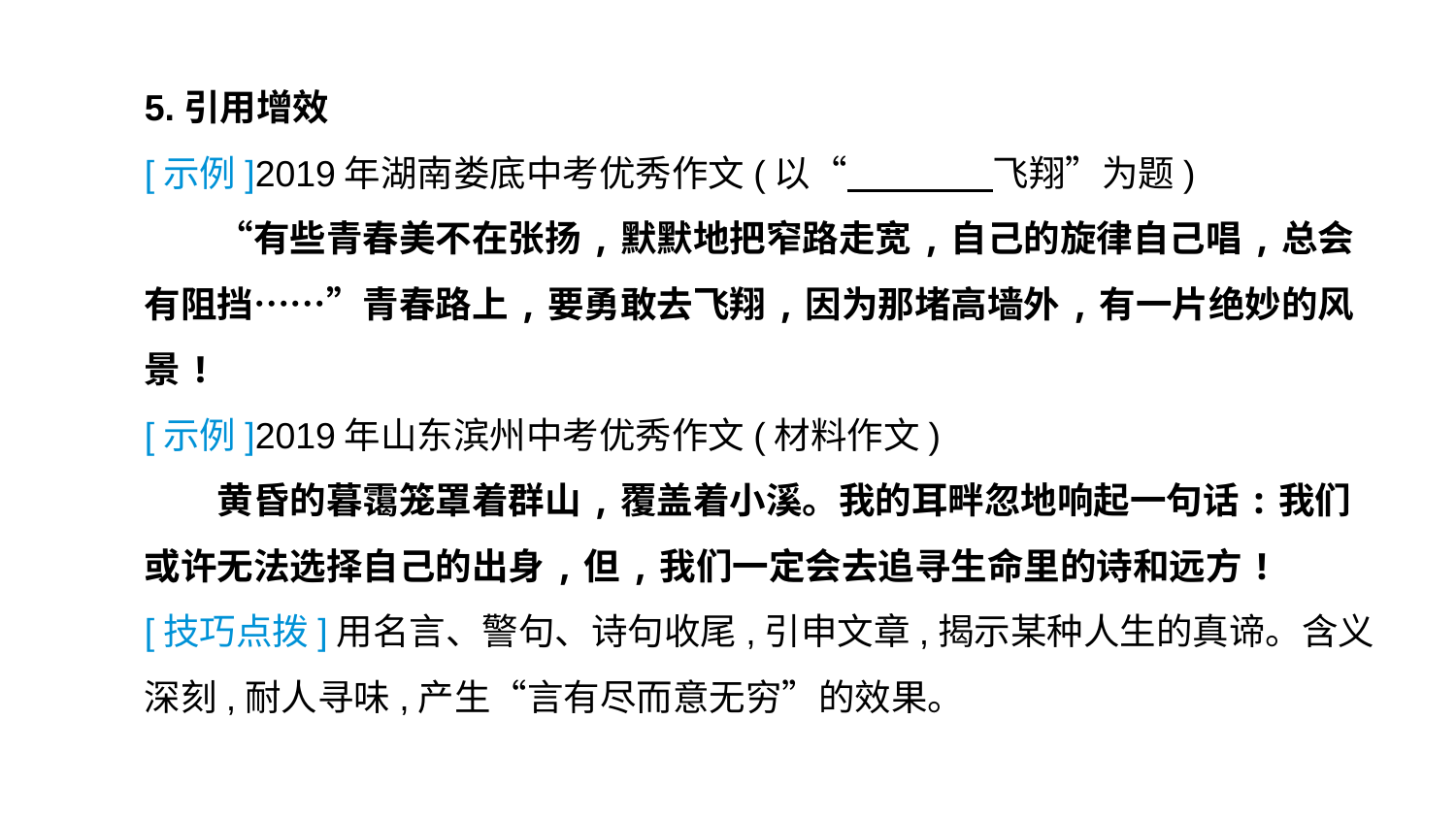

5.引用增效
[示例]2019年湖南娄底中考优秀作文(以“　　　　飞翔”为题)
　　“有些青春美不在张扬,默默地把窄路走宽,自己的旋律自己唱,总会有阻挡……”青春路上,要勇敢去飞翔,因为那堵高墙外,有一片绝妙的风景!
[示例]2019年山东滨州中考优秀作文(材料作文)
　　黄昏的暮霭笼罩着群山,覆盖着小溪。我的耳畔忽地响起一句话:我们或许无法选择自己的出身,但,我们一定会去追寻生命里的诗和远方!
[技巧点拨]用名言、警句、诗句收尾,引申文章,揭示某种人生的真谛。含义深刻,耐人寻味,产生“言有尽而意无穷”的效果。